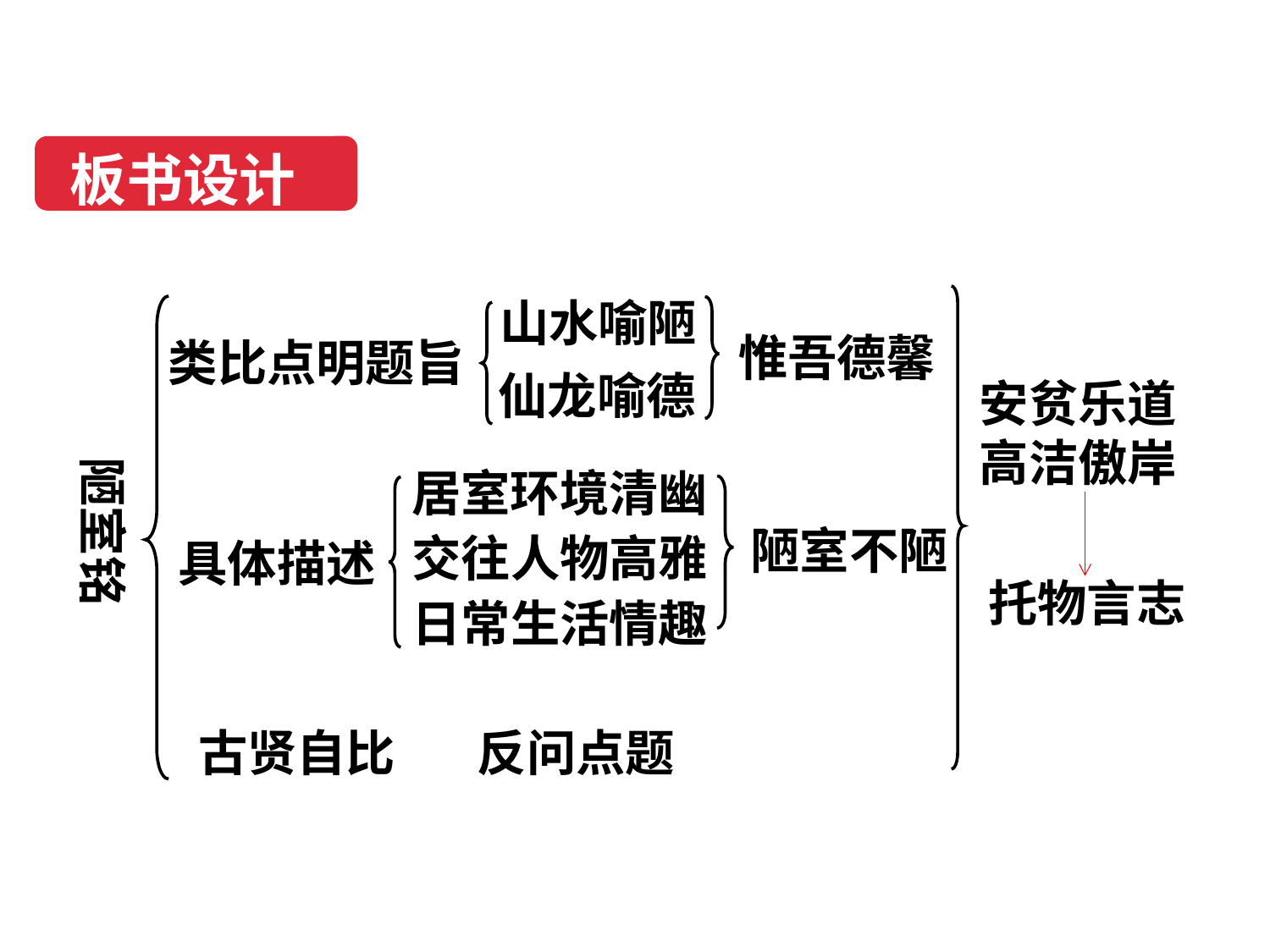

板书设计
山水喻陋

惟吾德馨
类比点明题旨
仙龙喻德
安贫乐道
高洁傲岸
陋室铭
居室环境清幽

陋室不陋
交往人物高雅
具体描述
托物言志
日常生活情趣
古贤自比
反问点题